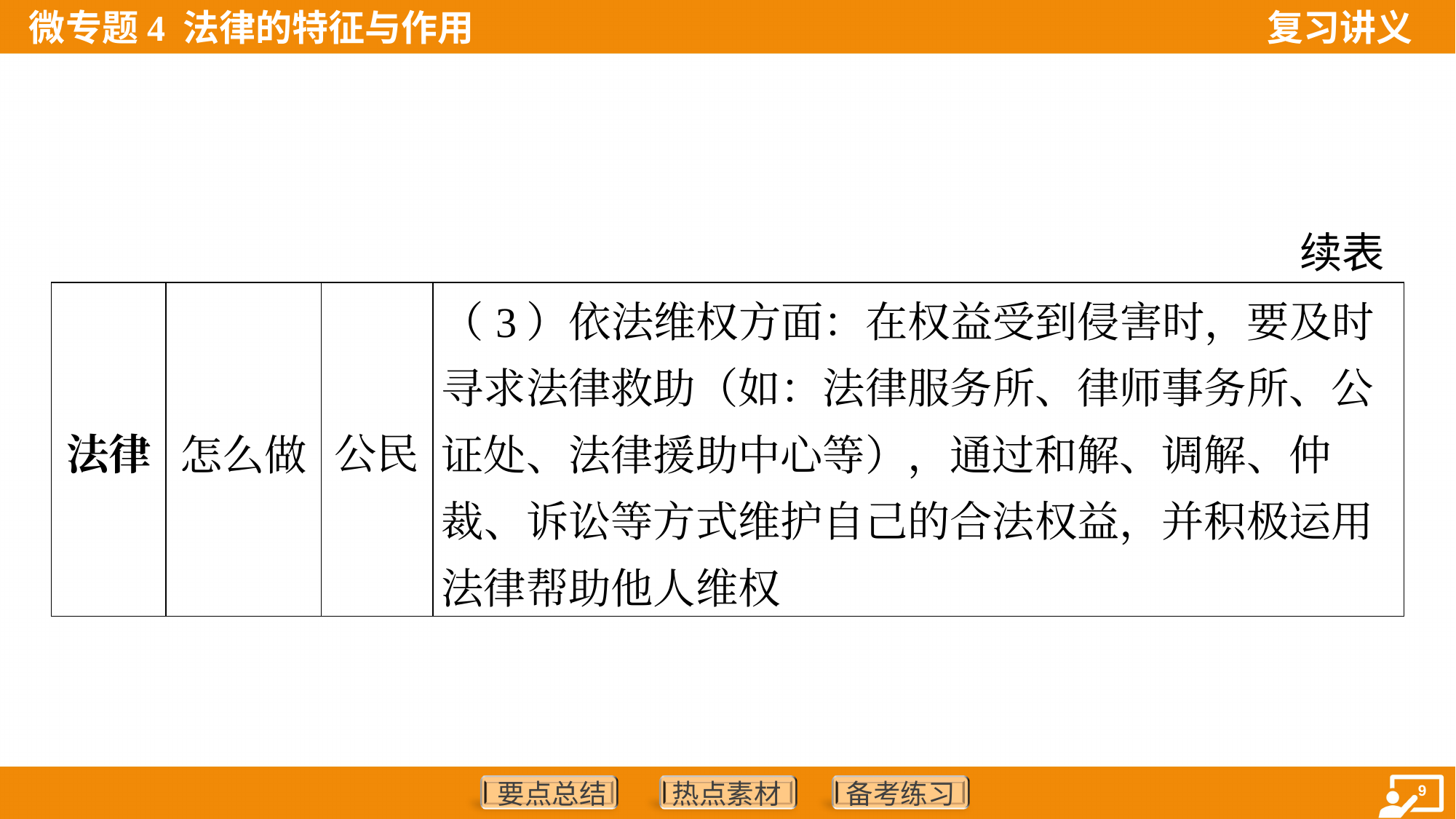

续表
| 法律 | 怎么做 | 公民 | （3）依法维权方面：在权益受到侵害时，要及时寻求法律救助（如：法律服务所、律师事务所、公证处、法律援助中心等），通过和解、调解、仲裁、诉讼等方式维护自己的合法权益，并积极运用法律帮助他人维权 |
| --- | --- | --- | --- |